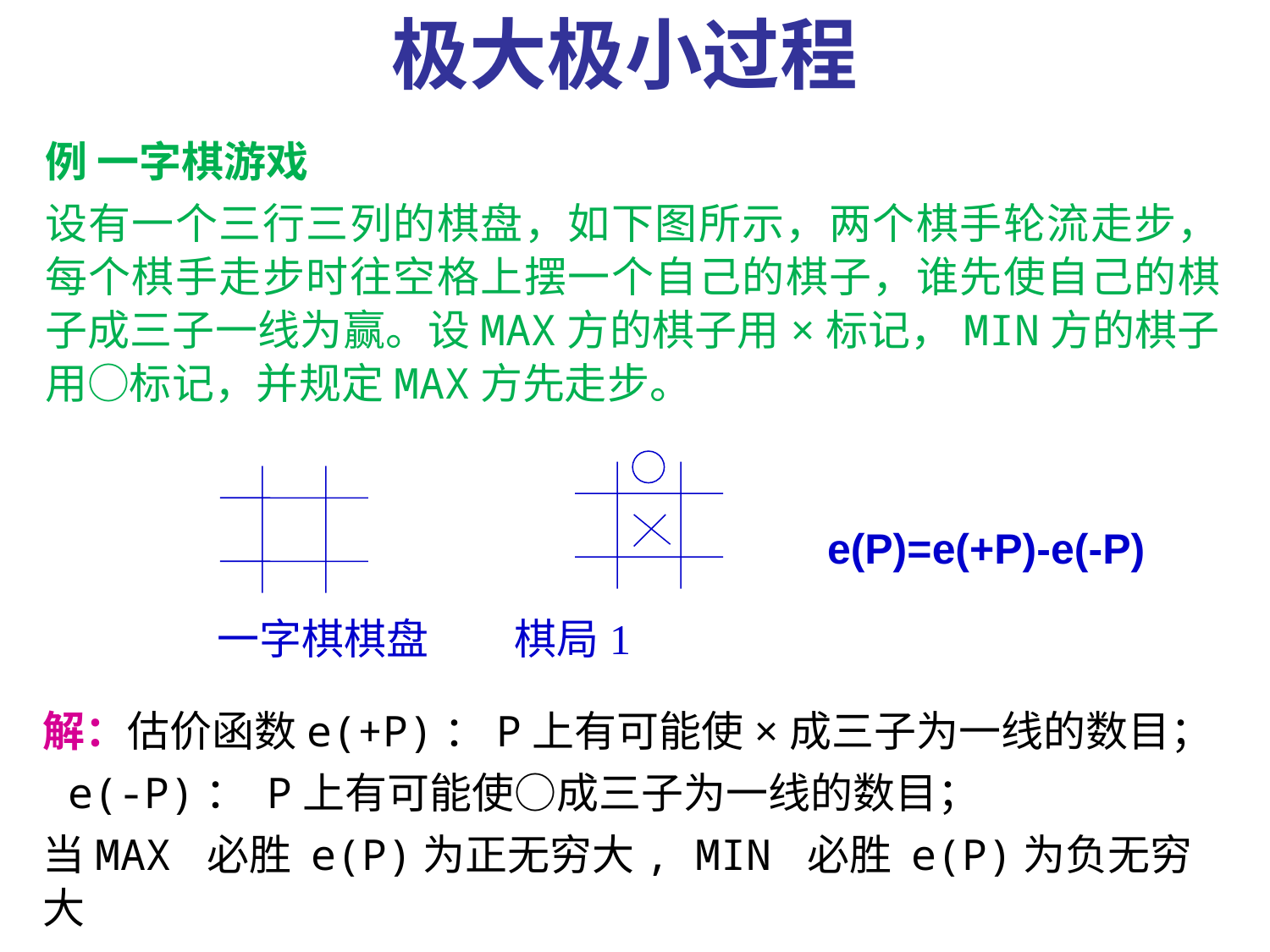

极大极小过程
例 一字棋游戏
设有一个三行三列的棋盘，如下图所示，两个棋手轮流走步，每个棋手走步时往空格上摆一个自己的棋子，谁先使自己的棋子成三子一线为赢。设MAX方的棋子用×标记，MIN方的棋子用○标记，并规定MAX方先走步。

e(P)=e(+P)-e(-P)
一字棋棋盘         棋局1
解：估价函数e(+P)：P上有可能使×成三子为一线的数目；
 e(-P)： P上有可能使○成三子为一线的数目；
当MAX 必胜 e(P)为正无穷大, MIN 必胜 e(P)为负无穷大